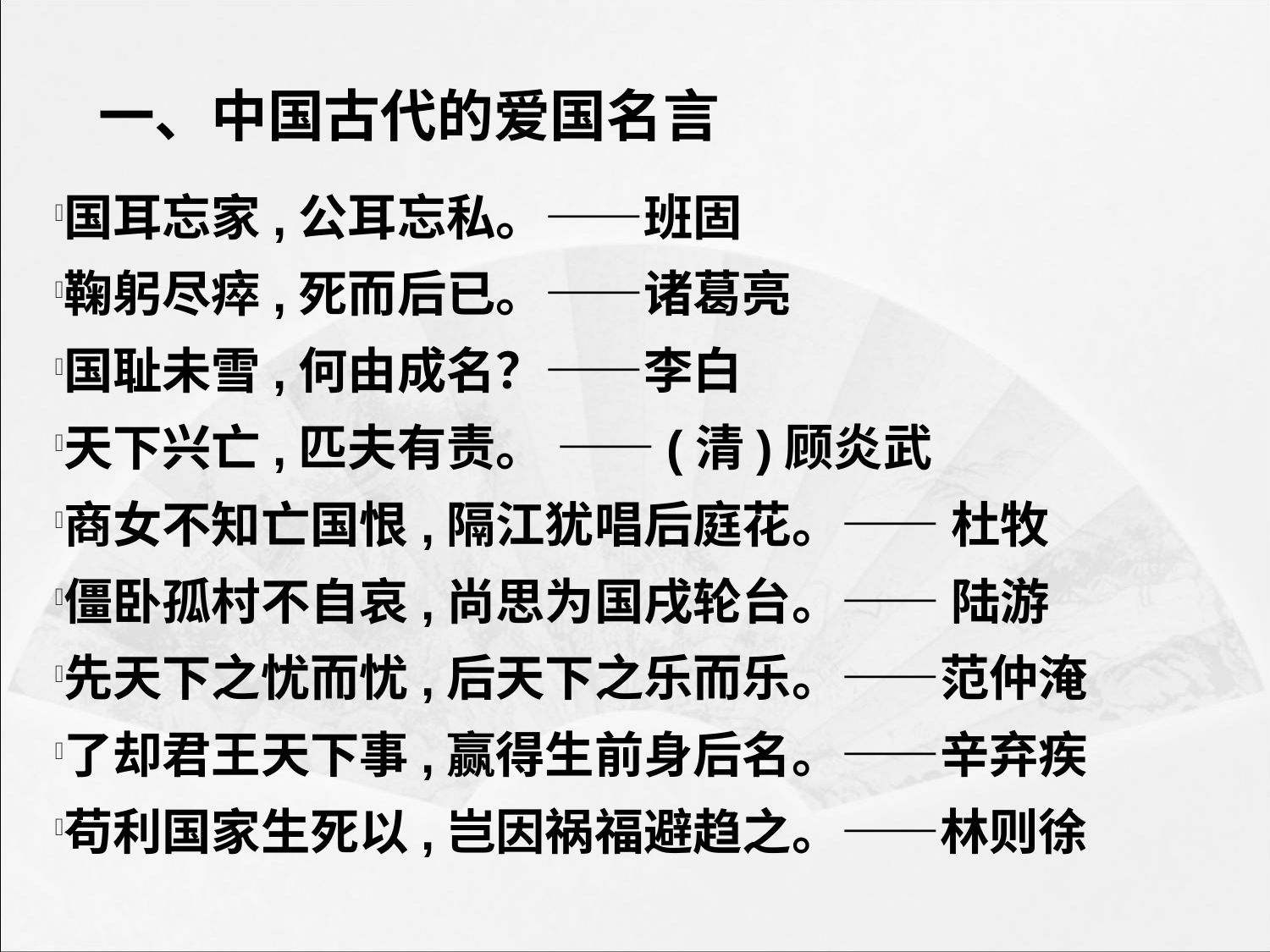

一、中国古代的爱国名言
国耳忘家,公耳忘私。——班固
鞠躬尽瘁,死而后已。——诸葛亮
国耻未雪,何由成名？——李白
天下兴亡,匹夫有责。 ——(清)顾炎武
商女不知亡国恨,隔江犹唱后庭花。—— 杜牧
僵卧孤村不自哀,尚思为国戌轮台。—— 陆游
先天下之忧而忧,后天下之乐而乐。——范仲淹
了却君王天下事,赢得生前身后名。——辛弃疾
苟利国家生死以,岂因祸福避趋之。——林则徐